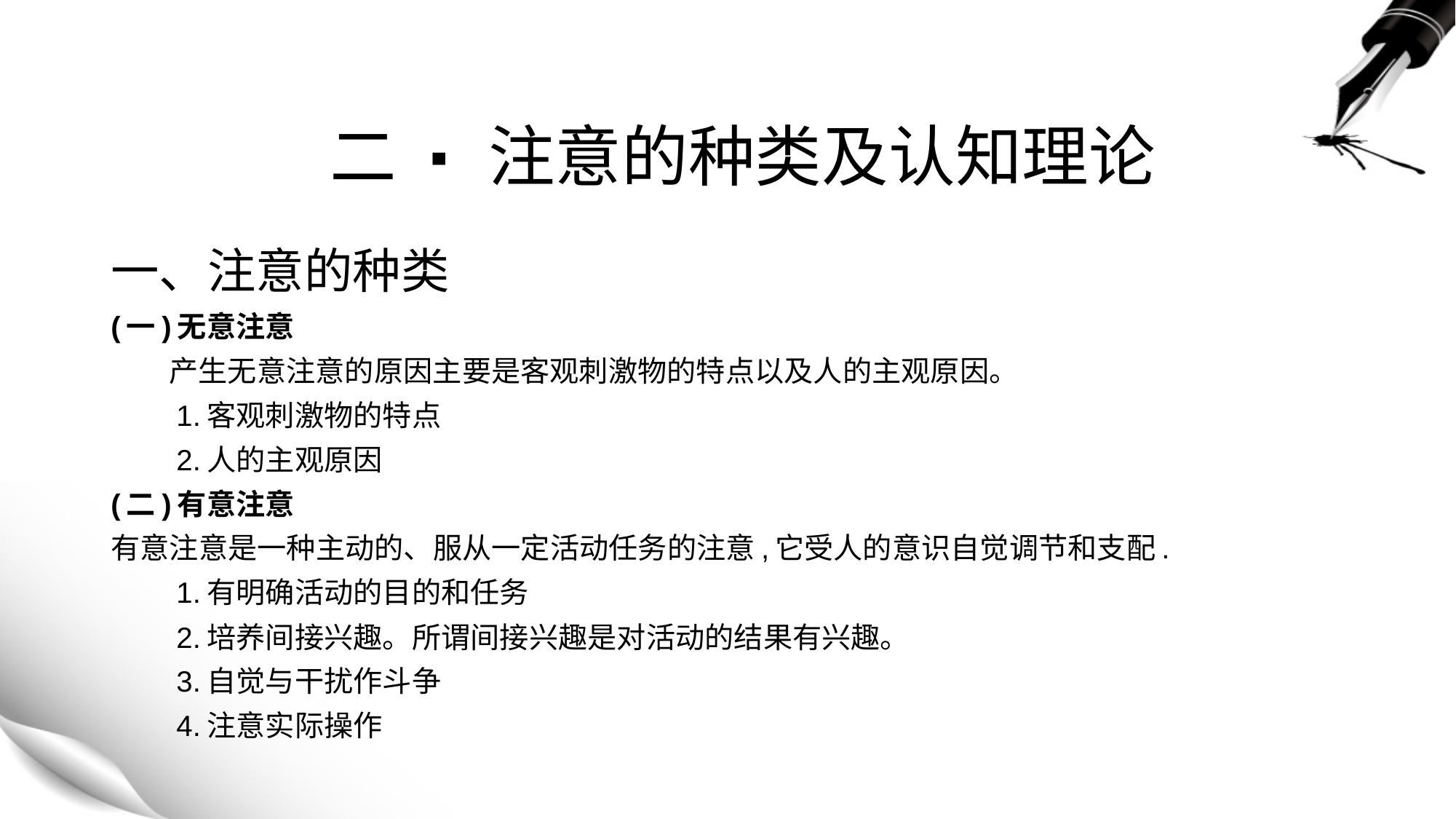

# 二 · 注意的种类及认知理论
一、注意的种类
(一)无意注意
        产生无意注意的原因主要是客观刺激物的特点以及人的主观原因。
        1.客观刺激物的特点
        2.人的主观原因
(二)有意注意
有意注意是一种主动的、服从一定活动任务的注意,它受人的意识自觉调节和支配.
        1.有明确活动的目的和任务
        2.培养间接兴趣。所谓间接兴趣是对活动的结果有兴趣。
        3.自觉与干扰作斗争
        4.注意实际操作